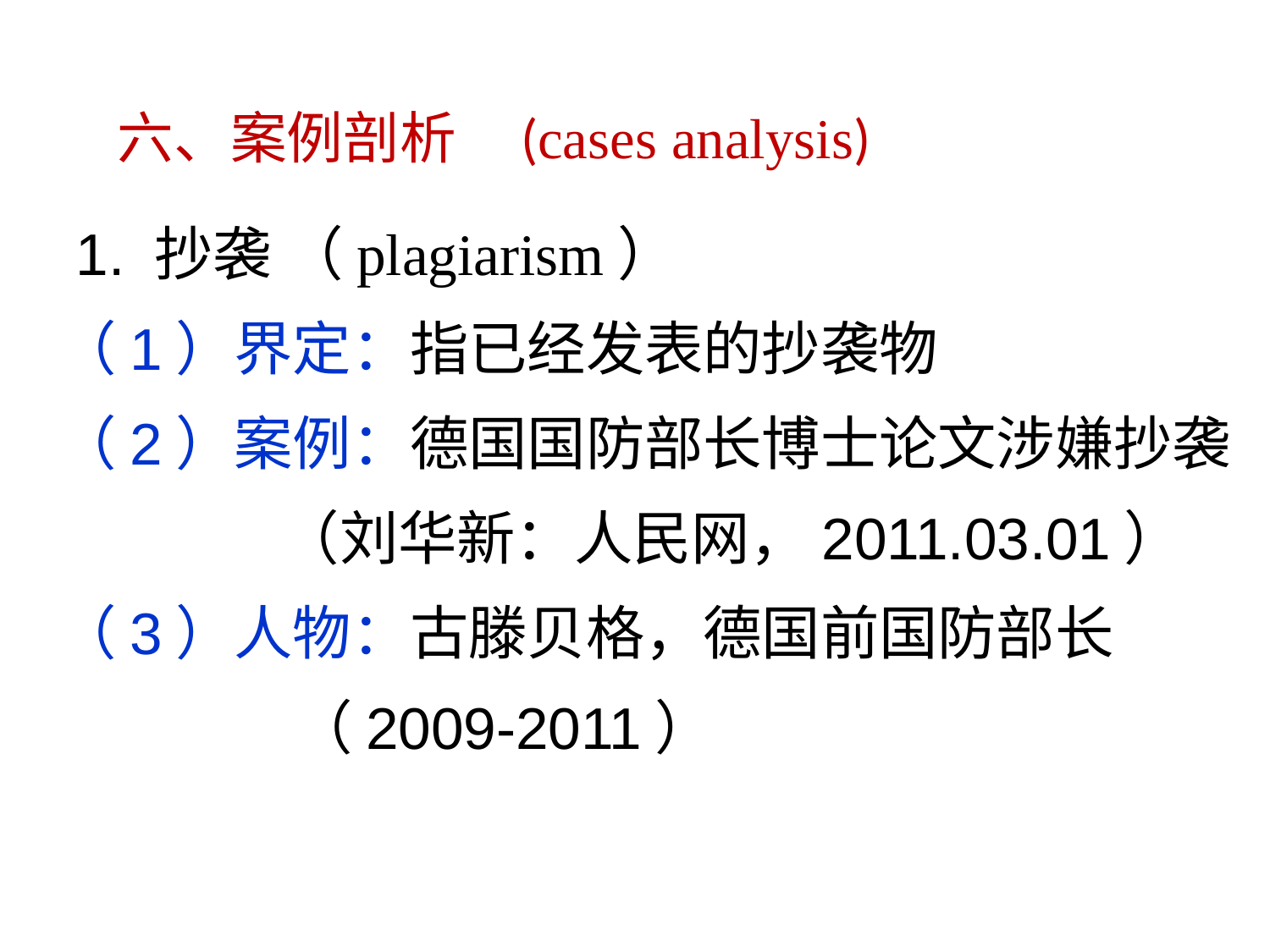

六、案例剖析    (cases analysis)
  1. 抄袭 （plagiarism）
（1）界定：指已经发表的抄袭物
（2）案例：德国国防部长博士论文涉嫌抄袭
                （刘华新：人民网，2011.03.01）
（3）人物：古滕贝格，德国前国防部长
                 （2009-2011）